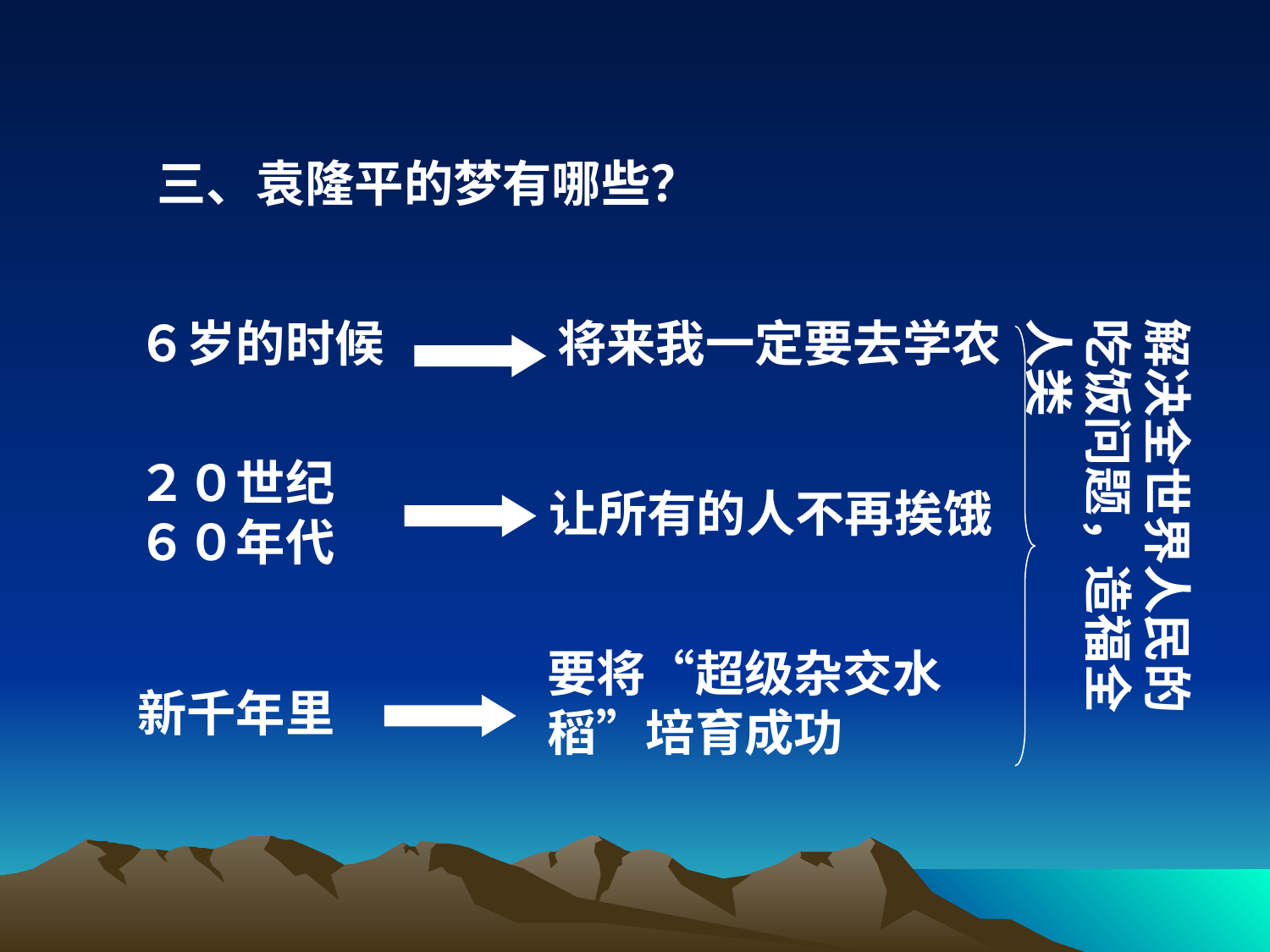

三、袁隆平的梦有哪些？
６岁的时候
将来我一定要去学农
解决全世界人民的吃饭问题，造福全人类

２０世纪６０年代
让所有的人不再挨饿

要将“超级杂交水稻”培育成功
新千年里